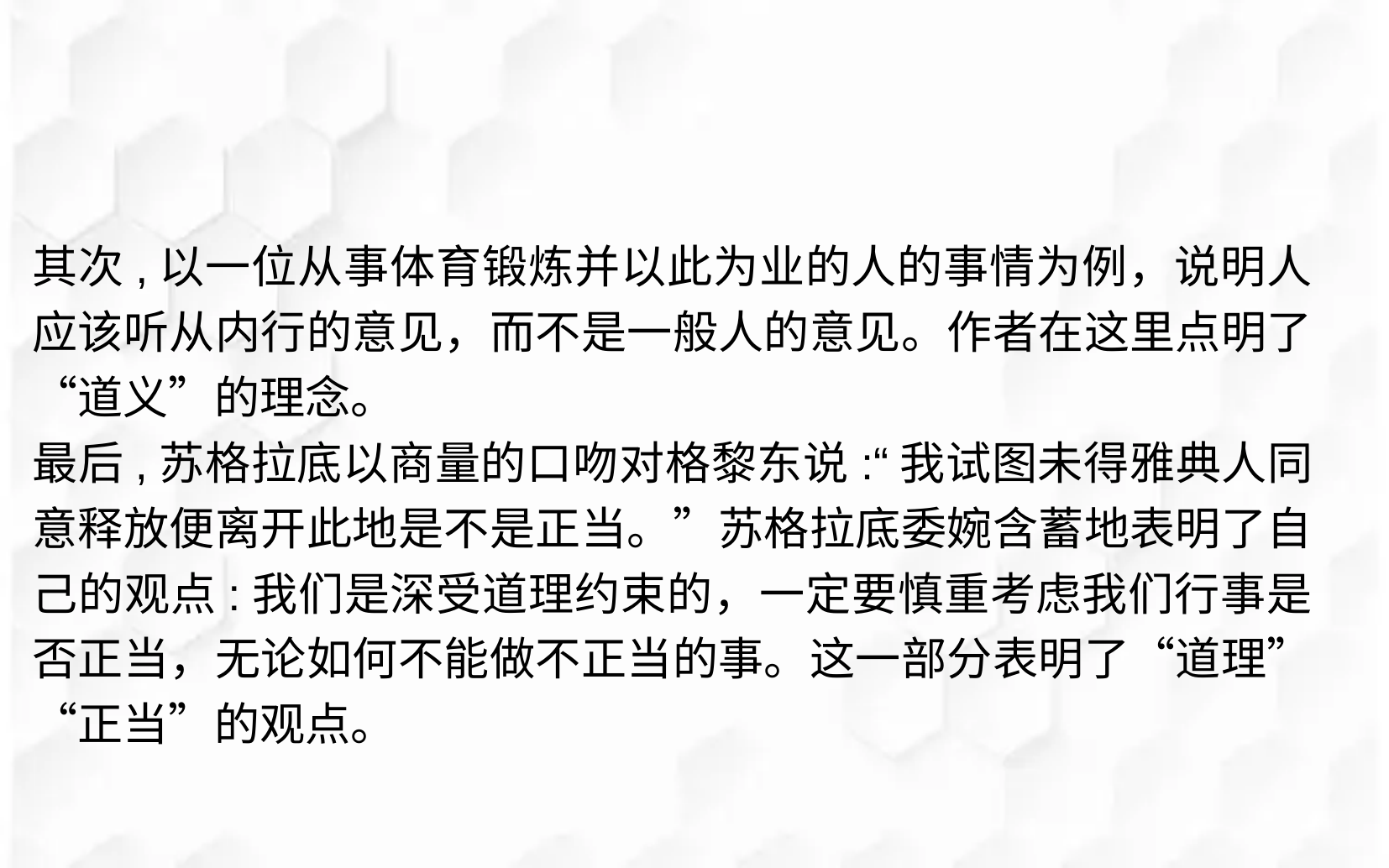

其次,以一位从事体育锻炼并以此为业的人的事情为例，说明人应该听从内行的意见，而不是一般人的意见。作者在这里点明了“道义”的理念。
最后,苏格拉底以商量的口吻对格黎东说:“我试图未得雅典人同意释放便离开此地是不是正当。”苏格拉底委婉含蓄地表明了自己的观点:我们是深受道理约束的，一定要慎重考虑我们行事是否正当，无论如何不能做不正当的事。这一部分表明了“道理”“正当”的观点。